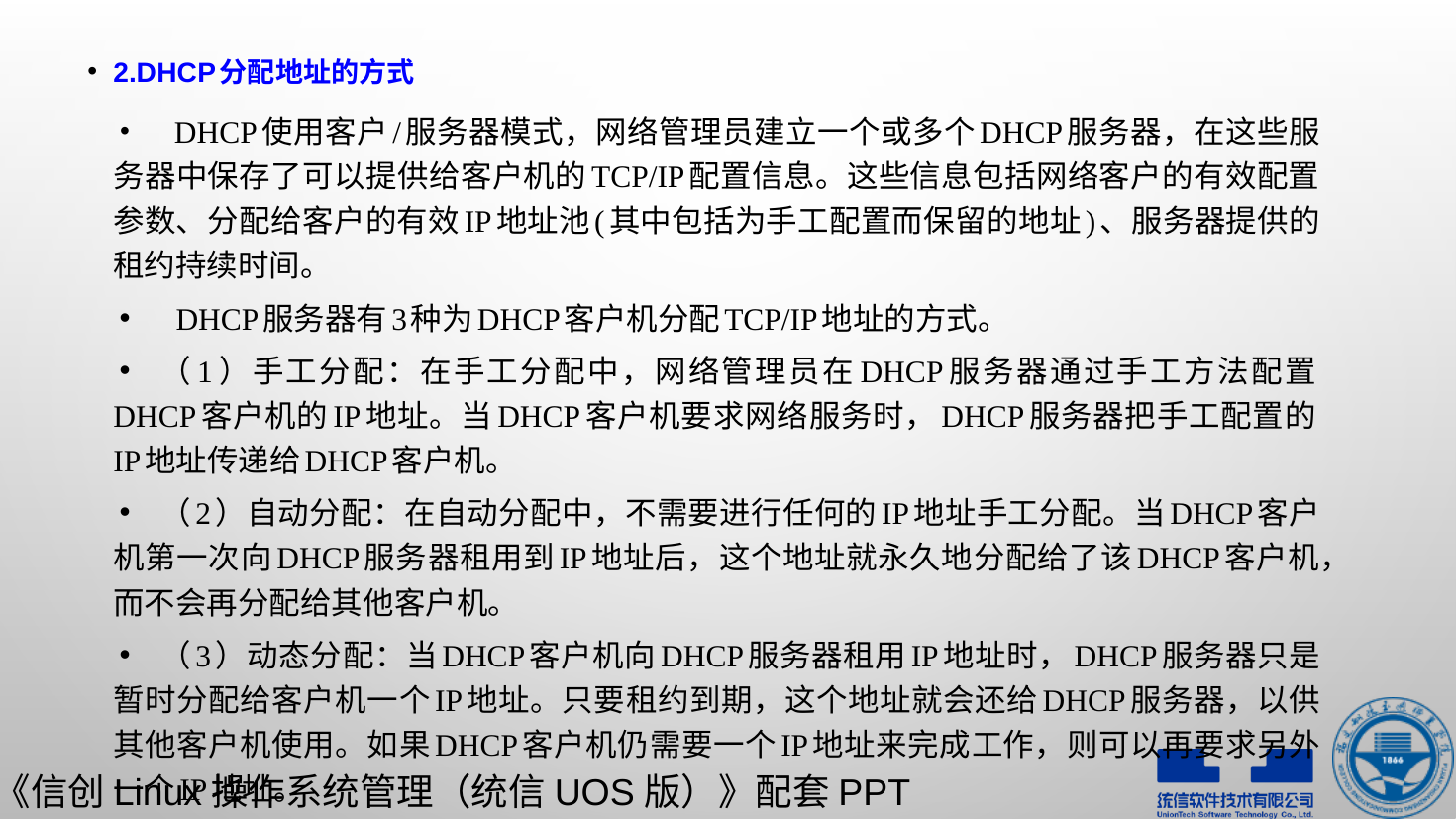

2.DHCP分配地址的方式
  DHCP使用客户/服务器模式，网络管理员建立一个或多个DHCP服务器，在这些服务器中保存了可以提供给客户机的TCP/IP配置信息。这些信息包括网络客户的有效配置参数、分配给客户的有效IP地址池(其中包括为手工配置而保留的地址)、服务器提供的租约持续时间。
  DHCP服务器有3种为DHCP客户机分配TCP/IP地址的方式。
（1）手工分配：在手工分配中，网络管理员在DHCP服务器通过手工方法配置DHCP客户机的IP地址。当DHCP客户机要求网络服务时，DHCP服务器把手工配置的IP地址传递给DHCP客户机。
（2）自动分配：在自动分配中，不需要进行任何的IP地址手工分配。当DHCP客户机第一次向DHCP服务器租用到IP地址后，这个地址就永久地分配给了该DHCP客户机，而不会再分配给其他客户机。
（3）动态分配：当DHCP客户机向DHCP服务器租用IP地址时，DHCP服务器只是暂时分配给客户机一个IP地址。只要租约到期，这个地址就会还给DHCP服务器，以供其他客户机使用。如果DHCP客户机仍需要一个IP地址来完成工作，则可以再要求另外一个IP地址。